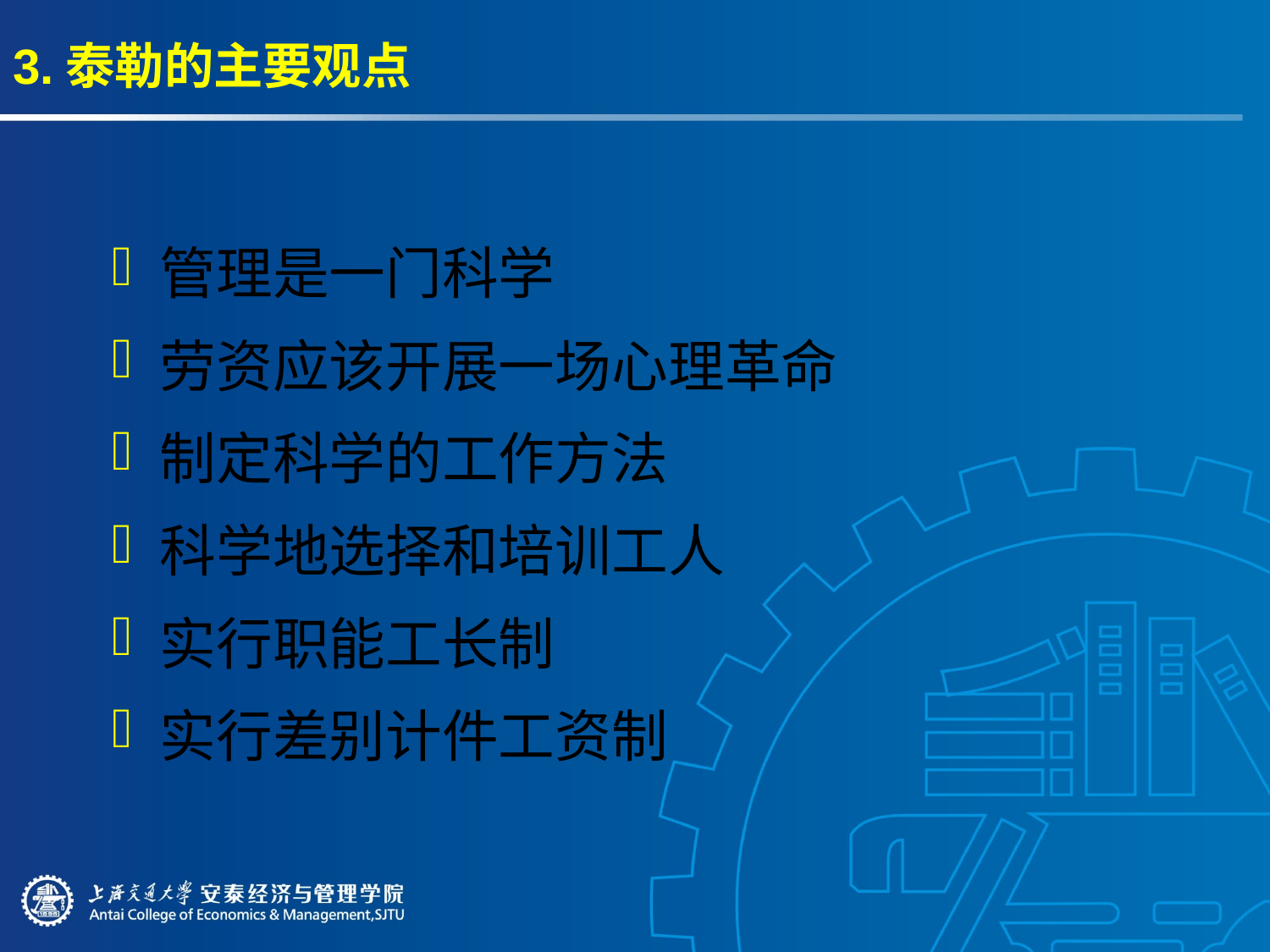

# 3.泰勒的主要观点
管理是一门科学
劳资应该开展一场心理革命
制定科学的工作方法
科学地选择和培训工人
实行职能工长制
实行差别计件工资制